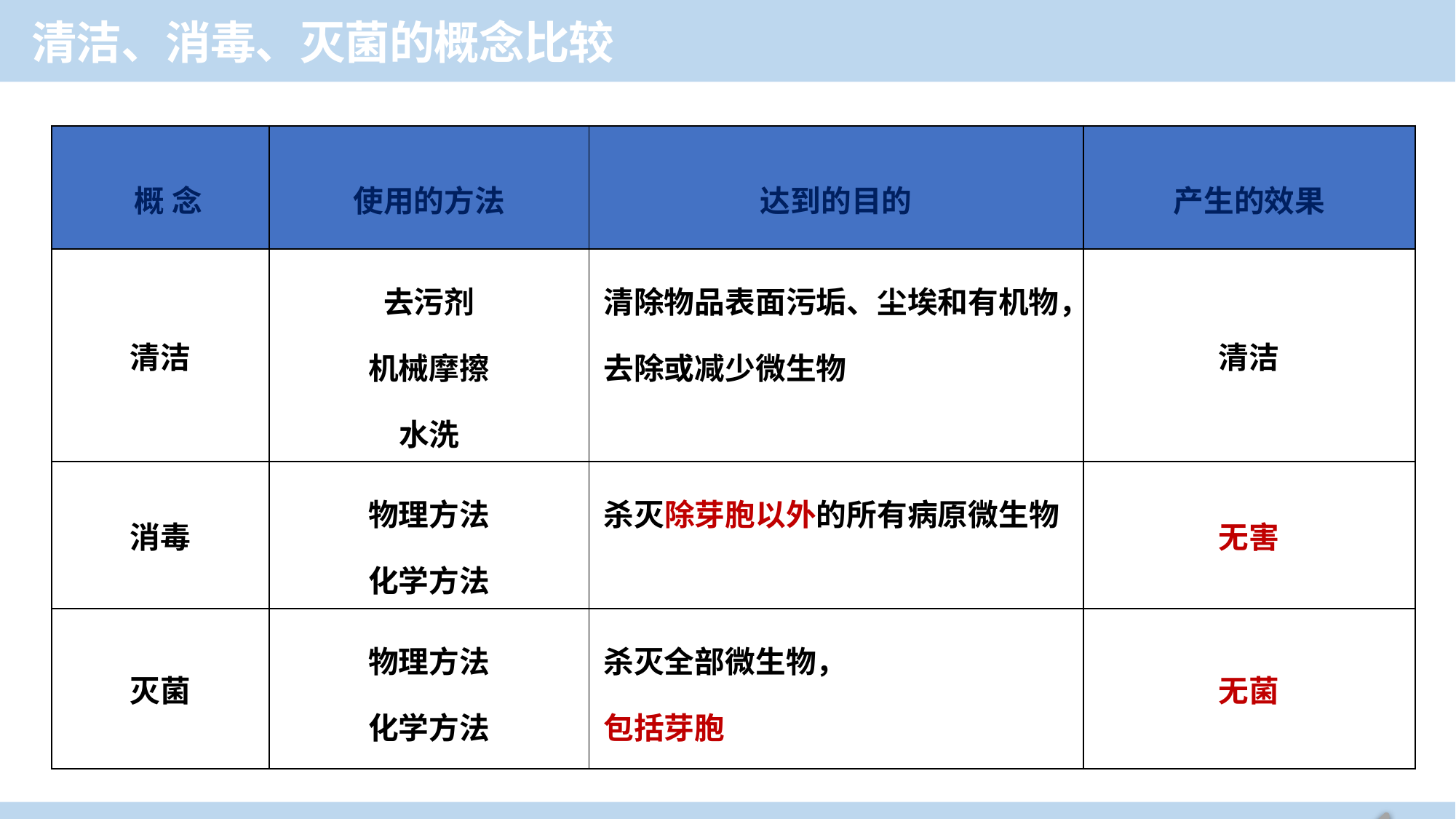

清洁、消毒、灭菌的概念比较
| 概 念 | 使用的方法 | 达到的目的 | 产生的效果 |
| --- | --- | --- | --- |
| 清洁 | 去污剂 机械摩擦 水洗 | 清除物品表面污垢、尘埃和有机物，去除或减少微生物 | 清洁 |
| 消毒 | 物理方法 化学方法 | 杀灭除芽胞以外的所有病原微生物 | 无害 |
| 灭菌 | 物理方法 化学方法 | 杀灭全部微生物， 包括芽胞 | 无菌 |